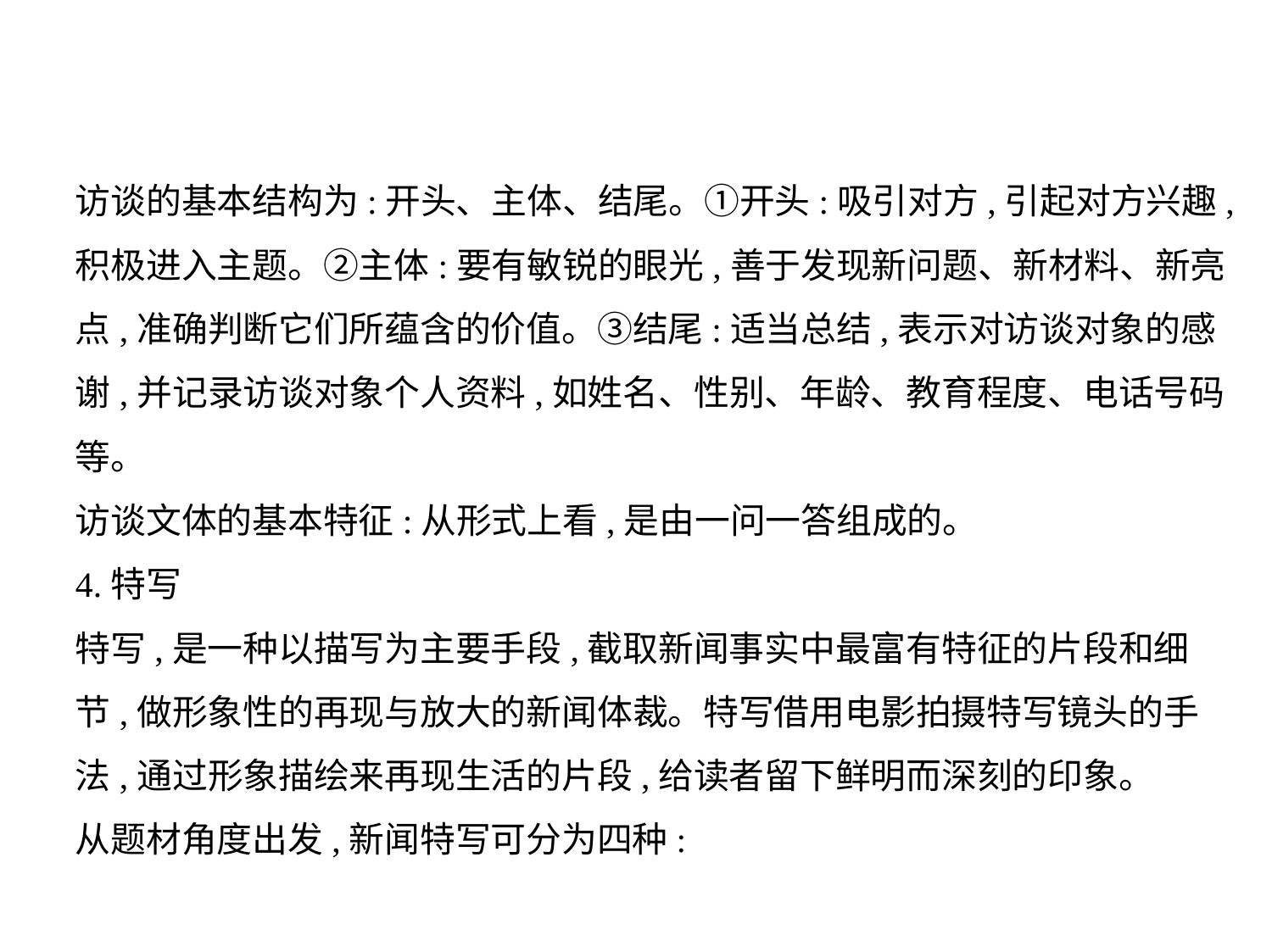

访谈的基本结构为:开头、主体、结尾。①开头:吸引对方,引起对方兴趣,
积极进入主题。②主体:要有敏锐的眼光,善于发现新问题、新材料、新亮
点,准确判断它们所蕴含的价值。③结尾:适当总结,表示对访谈对象的感
谢,并记录访谈对象个人资料,如姓名、性别、年龄、教育程度、电话号码
等。
访谈文体的基本特征:从形式上看,是由一问一答组成的。
4.特写
特写,是一种以描写为主要手段,截取新闻事实中最富有特征的片段和细
节,做形象性的再现与放大的新闻体裁。特写借用电影拍摄特写镜头的手
法,通过形象描绘来再现生活的片段,给读者留下鲜明而深刻的印象。
从题材角度出发,新闻特写可分为四种: